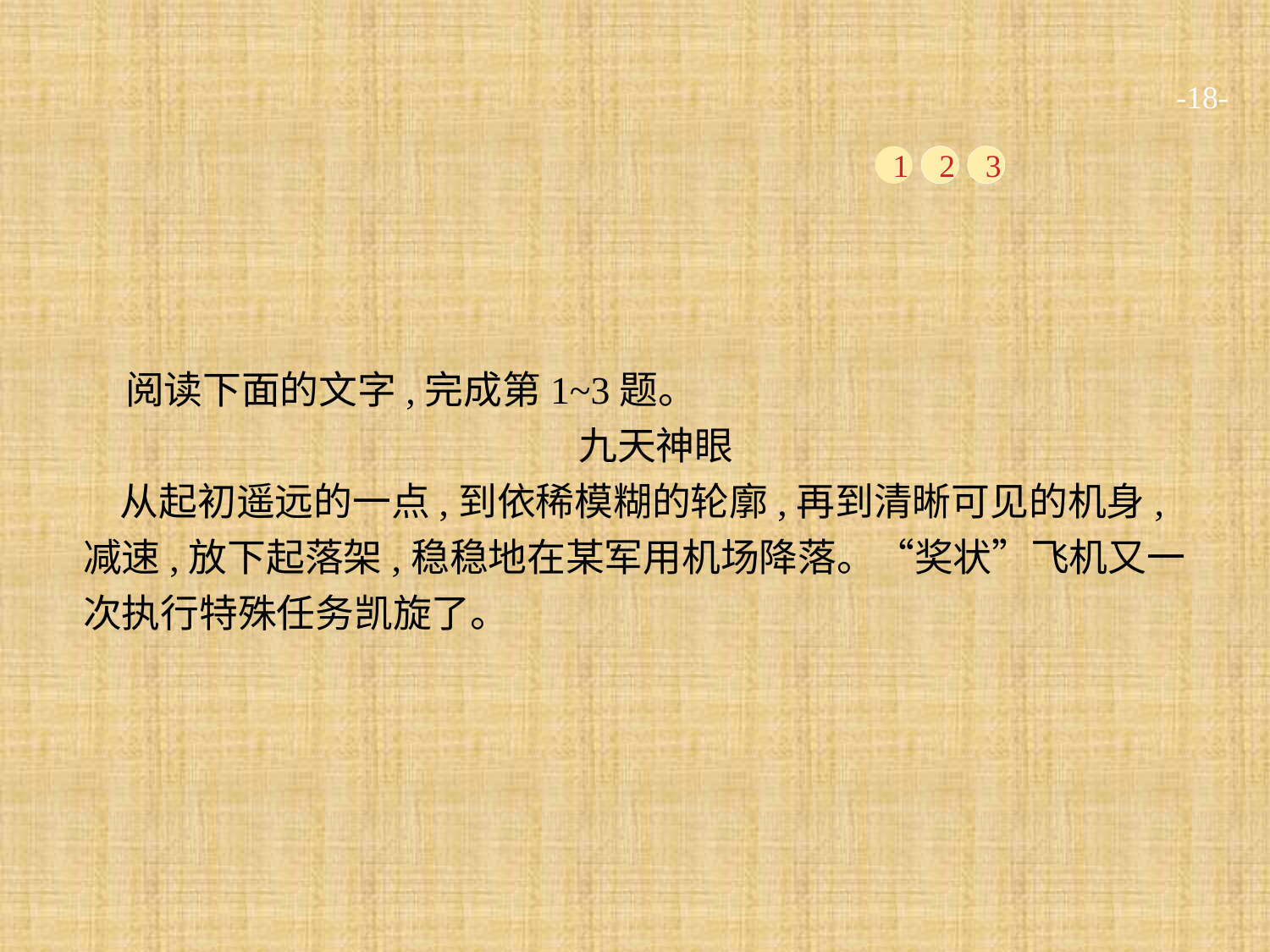

-18-
1
2
3
阅读下面的文字,完成第1~3题。
九天神眼
从起初遥远的一点,到依稀模糊的轮廓,再到清晰可见的机身,减速,放下起落架,稳稳地在某军用机场降落。“奖状”飞机又一次执行特殊任务凯旋了。